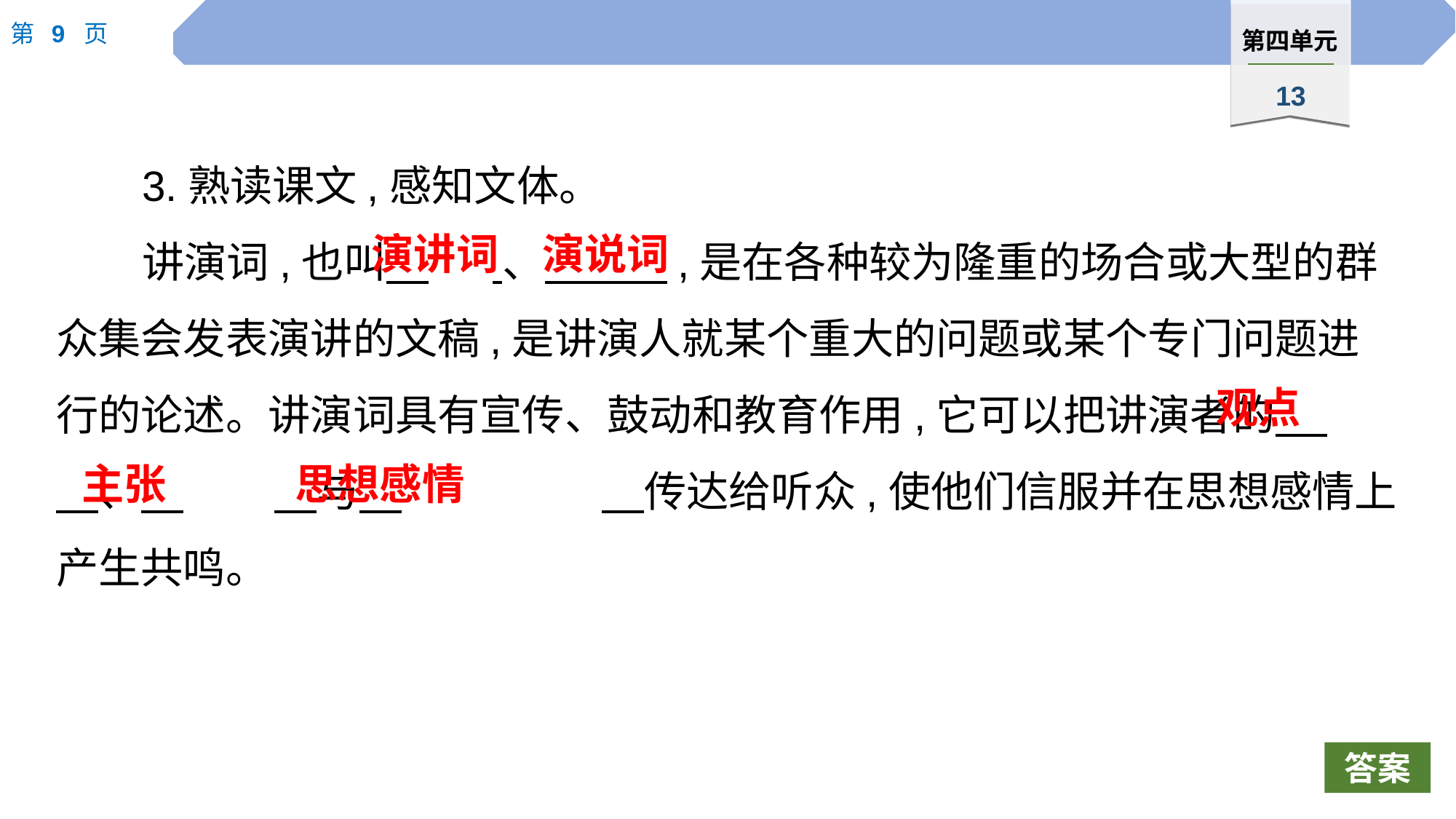

3.熟读课文,感知文体。
讲演词,也叫　	 、　    　,是在各种较为隆重的场合或大型的群众集会发表演讲的文稿,是讲演人就某个重大的问题或某个专门问题进行的论述。讲演词具有宣传、鼓动和教育作用,它可以把讲演者的　  　、　	　与　		　传达给听众,使他们信服并在思想感情上产生共鸣。
演讲词
演说词
观点
主张
思想感情
答案